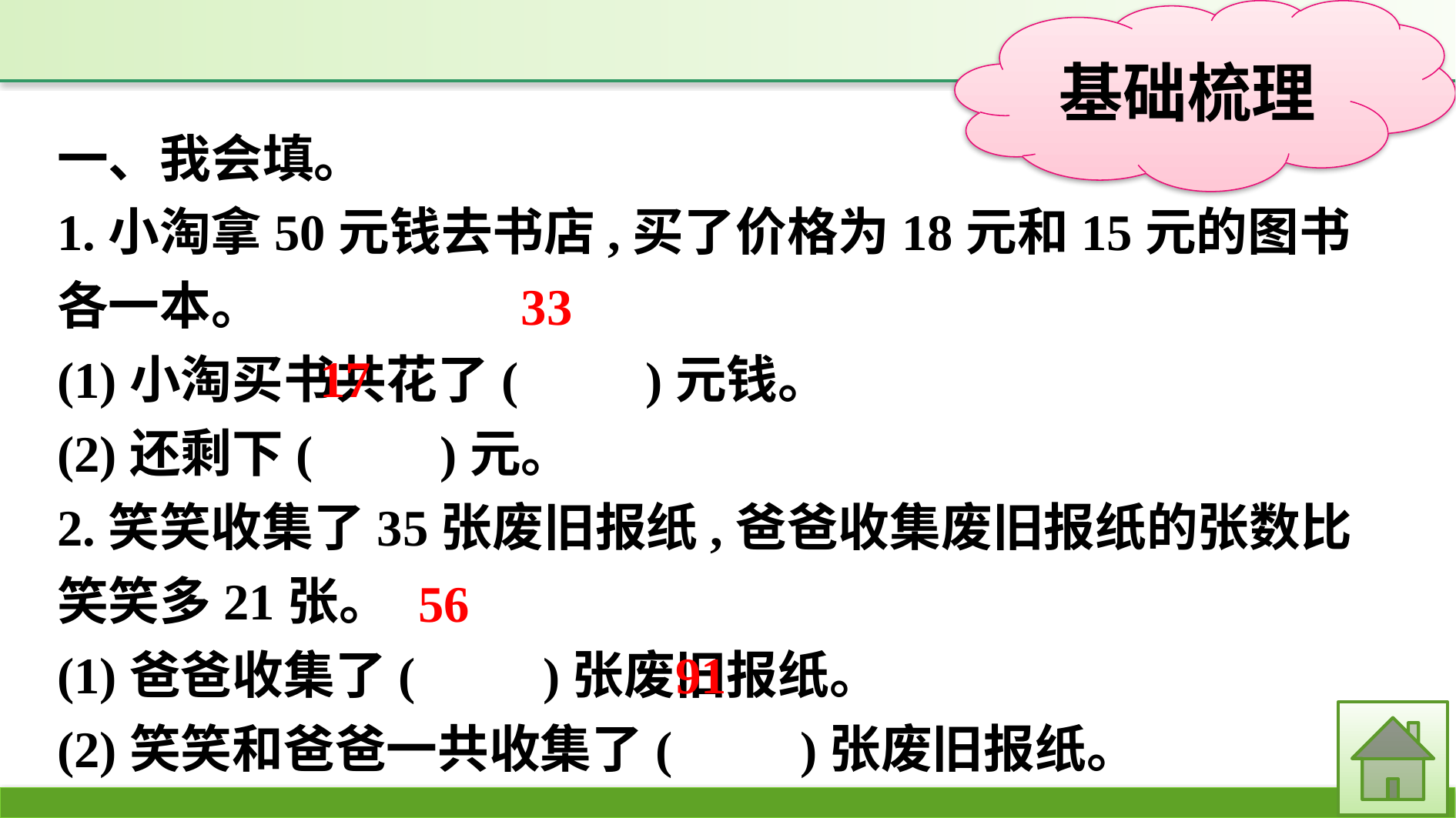

一、我会填。
1.小淘拿50元钱去书店,买了价格为18元和15元的图书各一本。
(1)小淘买书共花了(　　)元钱。
(2)还剩下(　　)元。
2.笑笑收集了35张废旧报纸,爸爸收集废旧报纸的张数比笑笑多21张。
(1)爸爸收集了(　　)张废旧报纸。
(2)笑笑和爸爸一共收集了(　　)张废旧报纸。
33
17
56
91